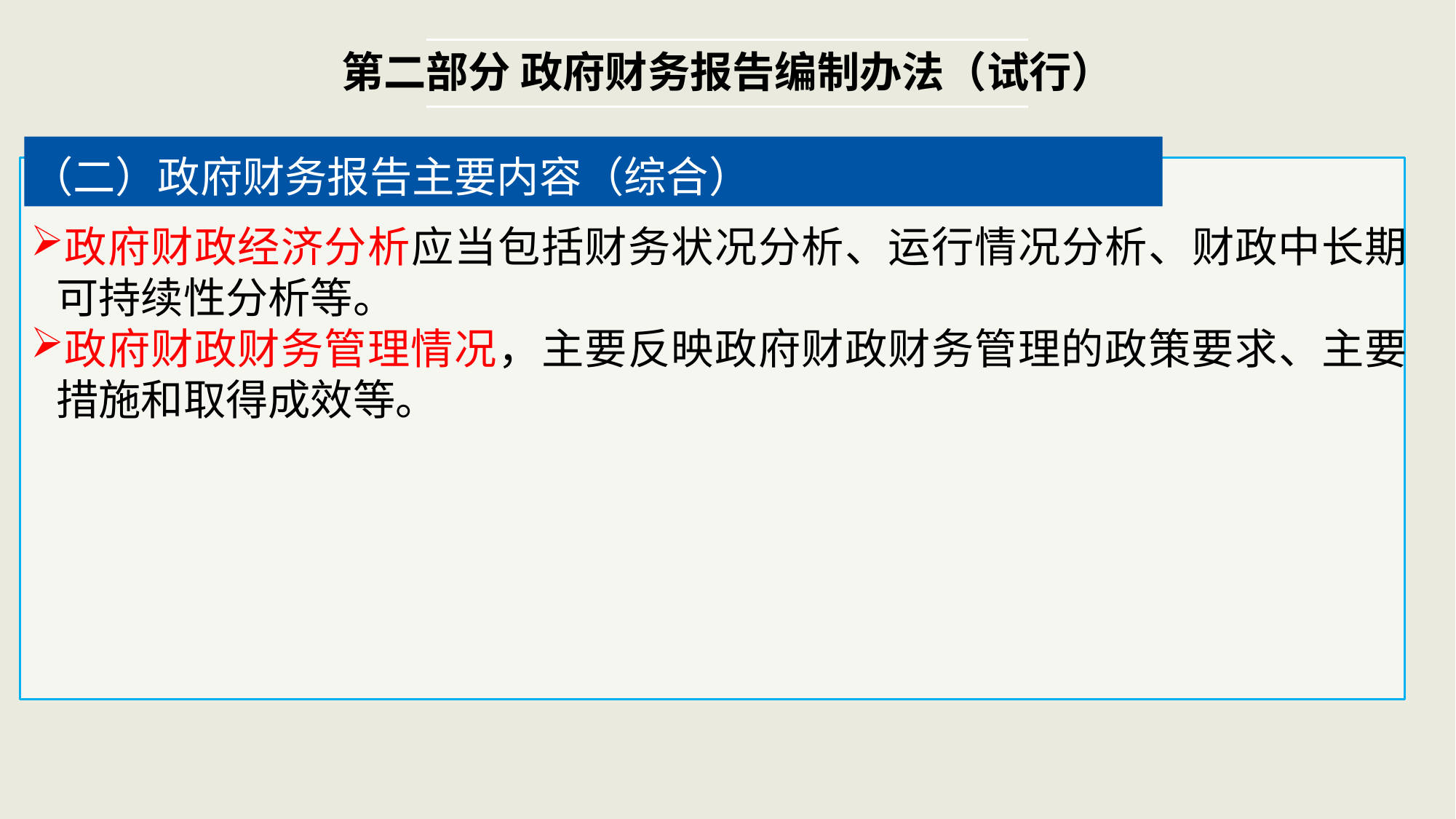

第二部分 政府财务报告编制办法（试行）

（二）政府财务报告主要内容（综合）

政府财政经济分析应当包括财务状况分析、运行情况分析、财政中长期可持续性分析等。
政府财政财务管理情况，主要反映政府财政财务管理的政策要求、主要措施和取得成效等。

32